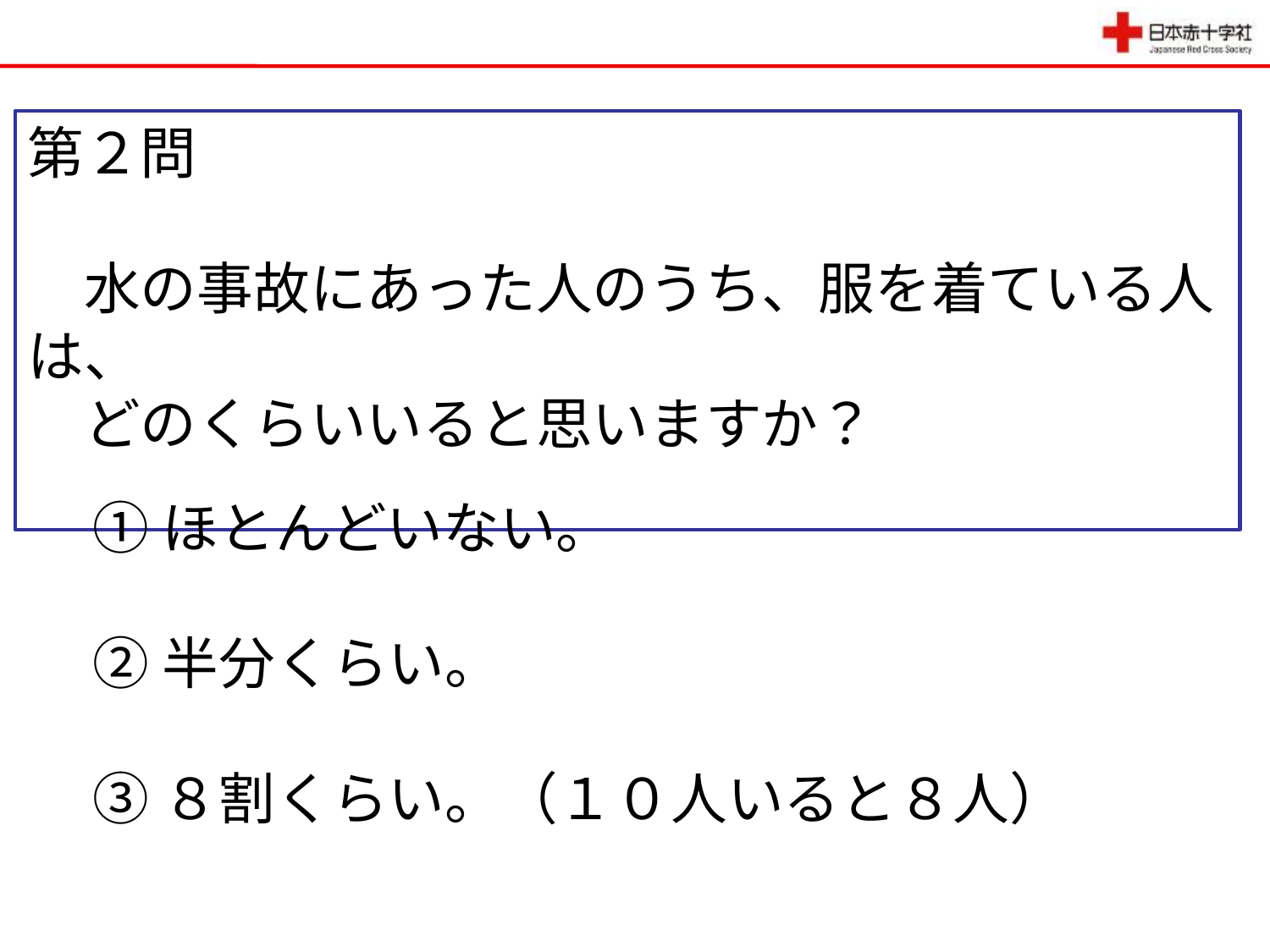

第２問

　水の事故にあった人のうち、服を着ている人は、
　どのくらいいると思いますか？

①ほとんどいない。

②半分くらい。

③８割くらい。（１０人いると８人）